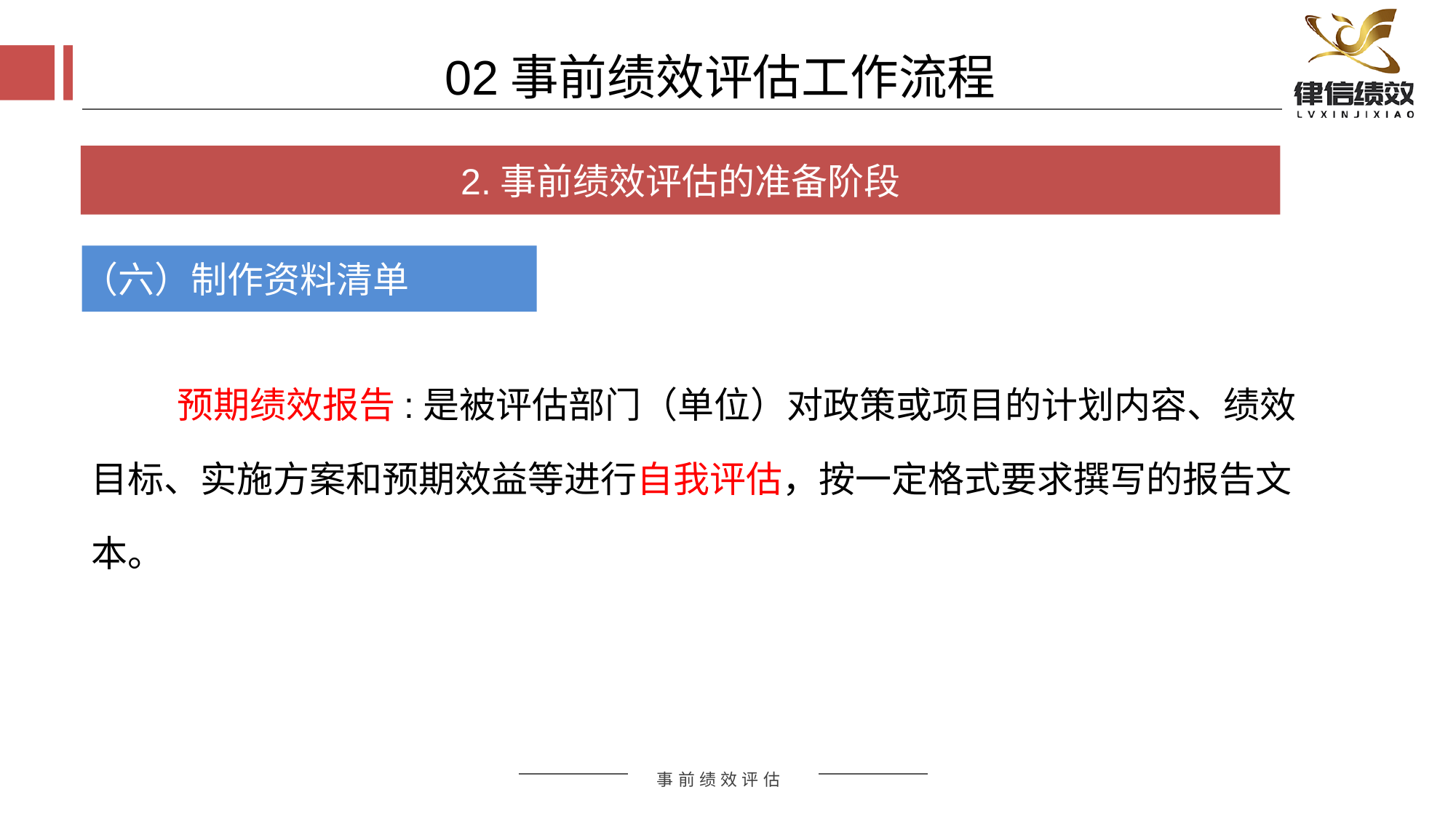

02事前绩效评估工作流程
2.事前绩效评估的准备阶段
（六）制作资料清单
预期绩效报告:是被评估部门（单位）对政策或项目的计划内容、绩效目标、实施方案和预期效益等进行自我评估，按一定格式要求撰写的报告文本。
评估方式
评估方式